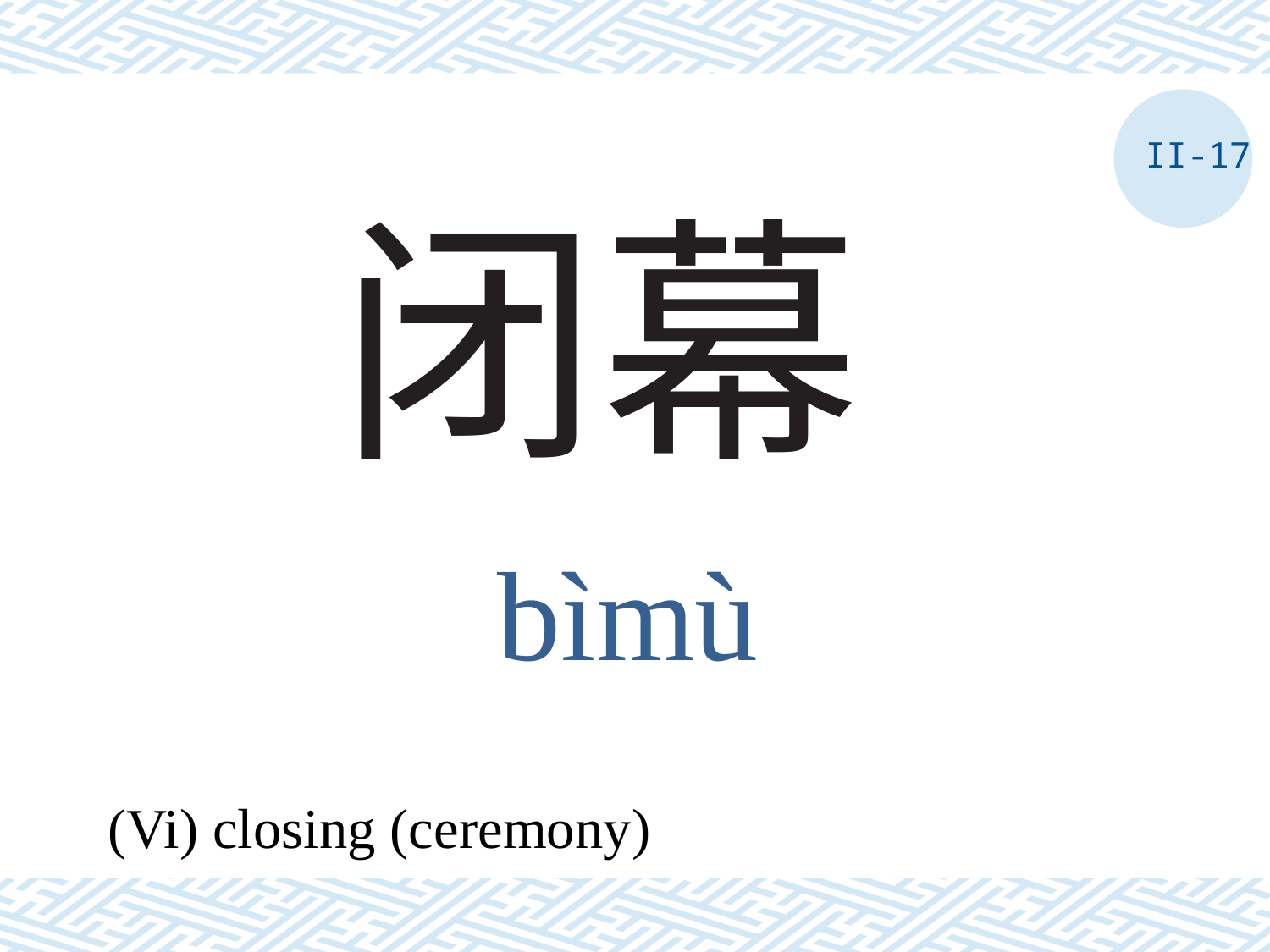

II-17

# 闭幕
bìmù
(Vi) closing (ceremony)